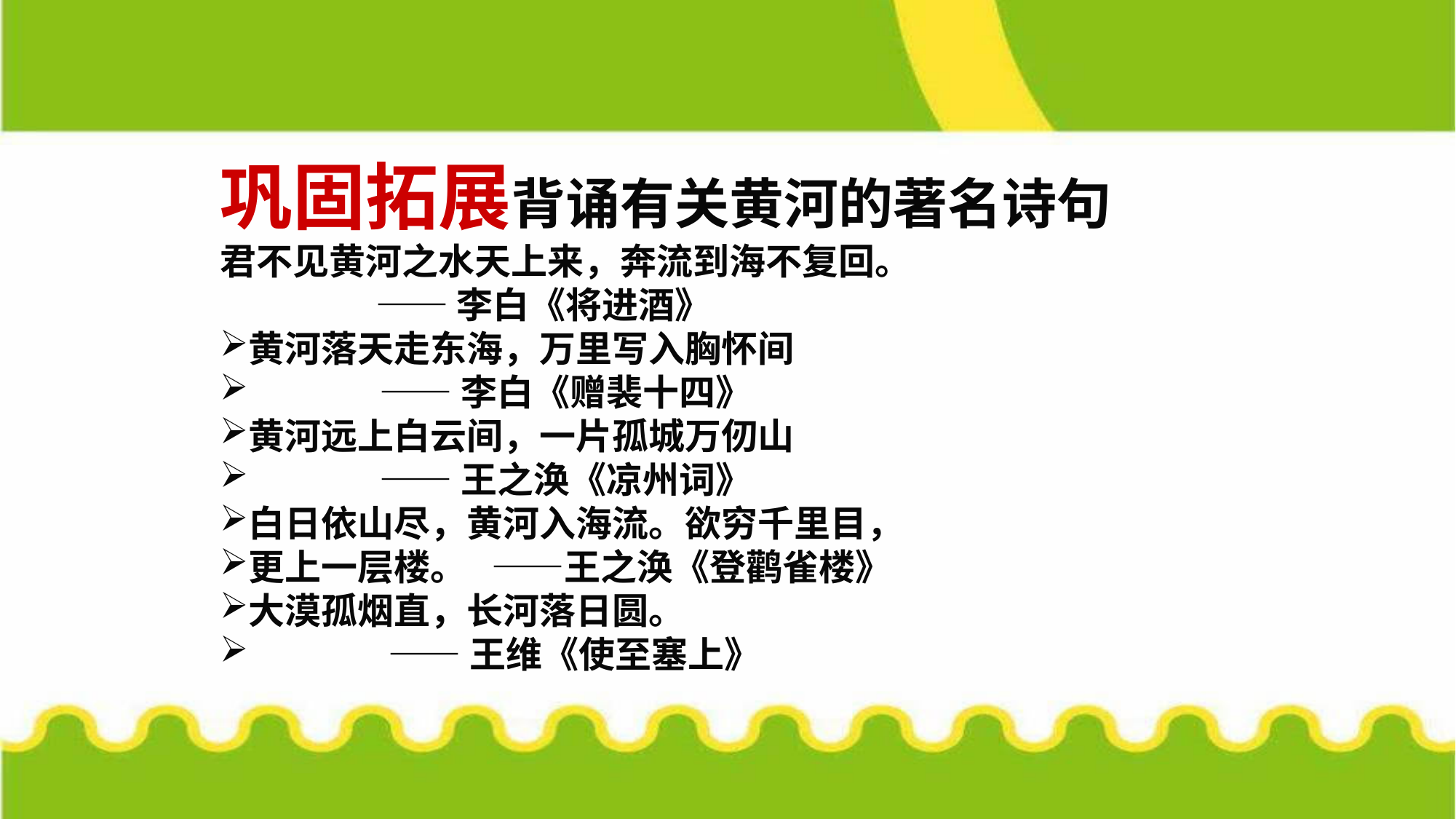

巩固拓展背诵有关黄河的著名诗句
君不见黄河之水天上来，奔流到海不复回。
                   ——李白《将进酒》
黄河落天走东海，万里写入胸怀间
                ——李白《赠裴十四》
黄河远上白云间，一片孤城万仞山
                ——王之涣《凉州词》
白日依山尽，黄河入海流。欲穷千里目，
更上一层楼。   ——王之涣《登鹳雀楼》
大漠孤烟直，长河落日圆。
                 ——王维《使至塞上》